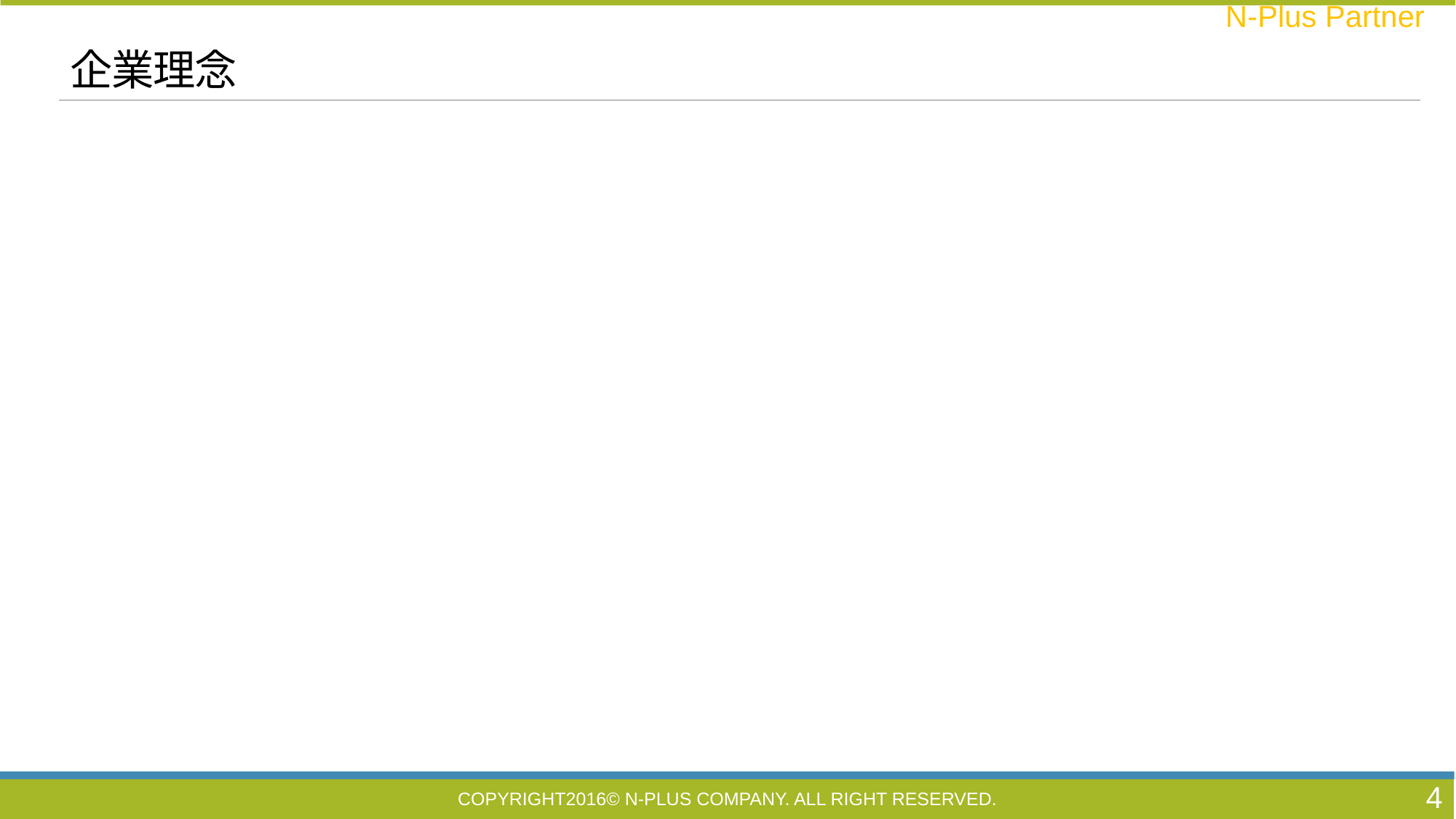

# 企業理念

4
Copyright2016© N-Plus Company. All right reserved.